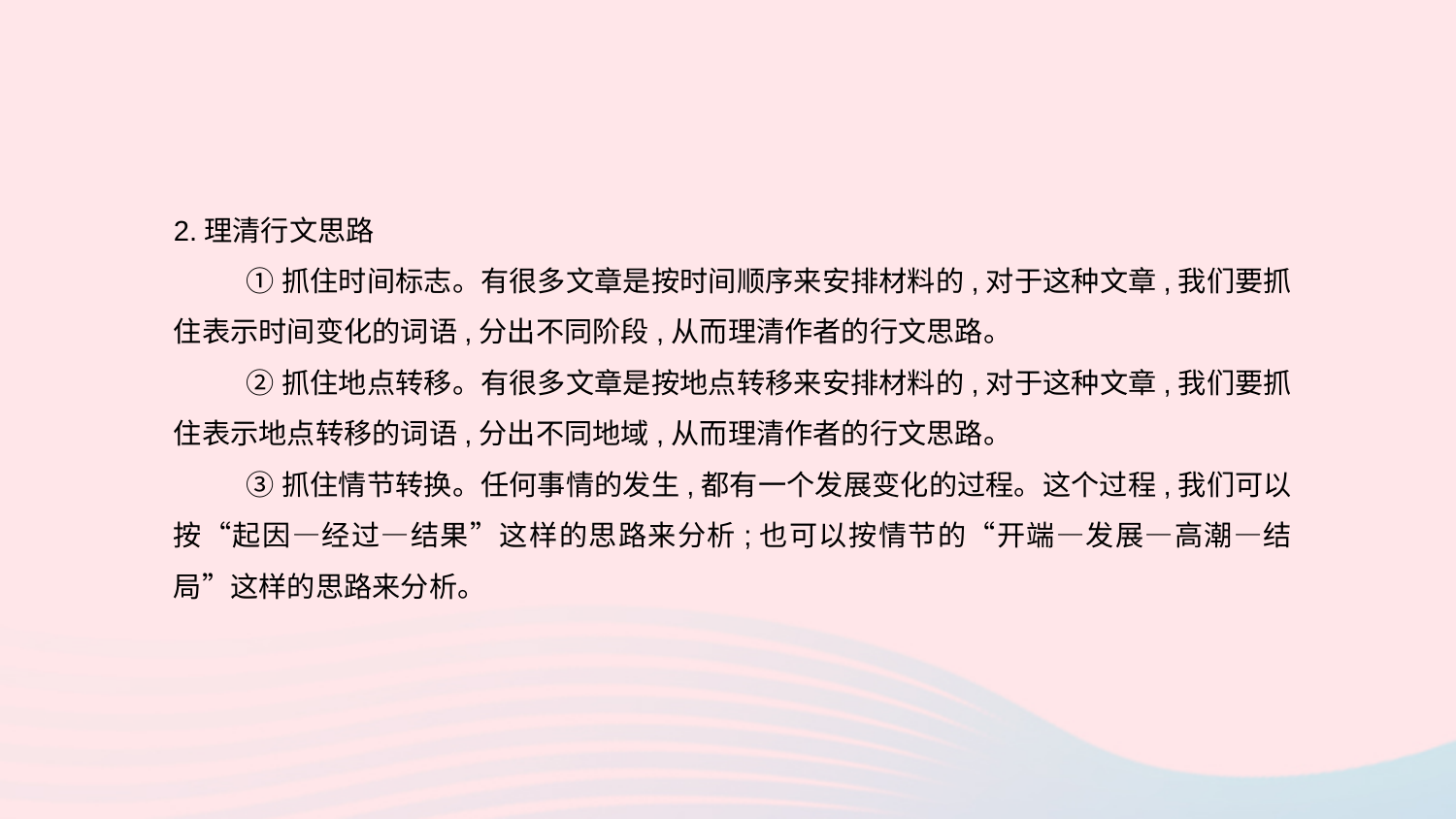

2.理清行文思路
①抓住时间标志。有很多文章是按时间顺序来安排材料的,对于这种文章,我们要抓住表示时间变化的词语,分出不同阶段,从而理清作者的行文思路。
②抓住地点转移。有很多文章是按地点转移来安排材料的,对于这种文章,我们要抓住表示地点转移的词语,分出不同地域,从而理清作者的行文思路。
③抓住情节转换。任何事情的发生,都有一个发展变化的过程。这个过程,我们可以按“起因—经过—结果”这样的思路来分析;也可以按情节的“开端—发展—高潮—结局”这样的思路来分析。